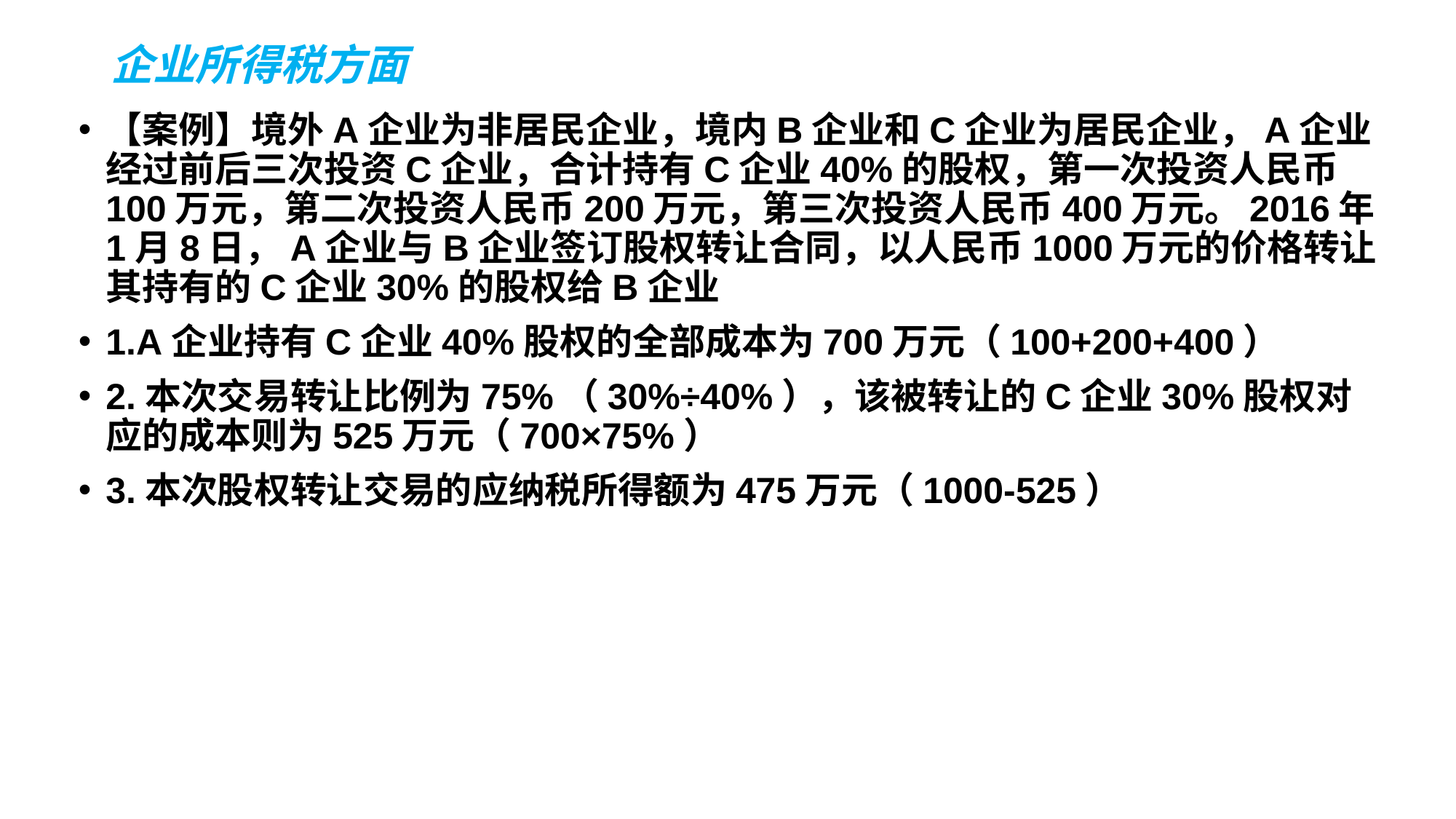

# 企业所得税方面
【案例】境外A企业为非居民企业，境内B企业和C企业为居民企业，A企业经过前后三次投资C企业，合计持有C企业40%的股权，第一次投资人民币100万元，第二次投资人民币200万元，第三次投资人民币400万元。2016年1月8日，A企业与B企业签订股权转让合同，以人民币1000万元的价格转让其持有的C企业30%的股权给B企业
1.A企业持有C企业40%股权的全部成本为700万元（100+200+400）
2.本次交易转让比例为75%（30%÷40%），该被转让的C企业30%股权对应的成本则为525万元（700×75%）
3.本次股权转让交易的应纳税所得额为475万元（1000-525）